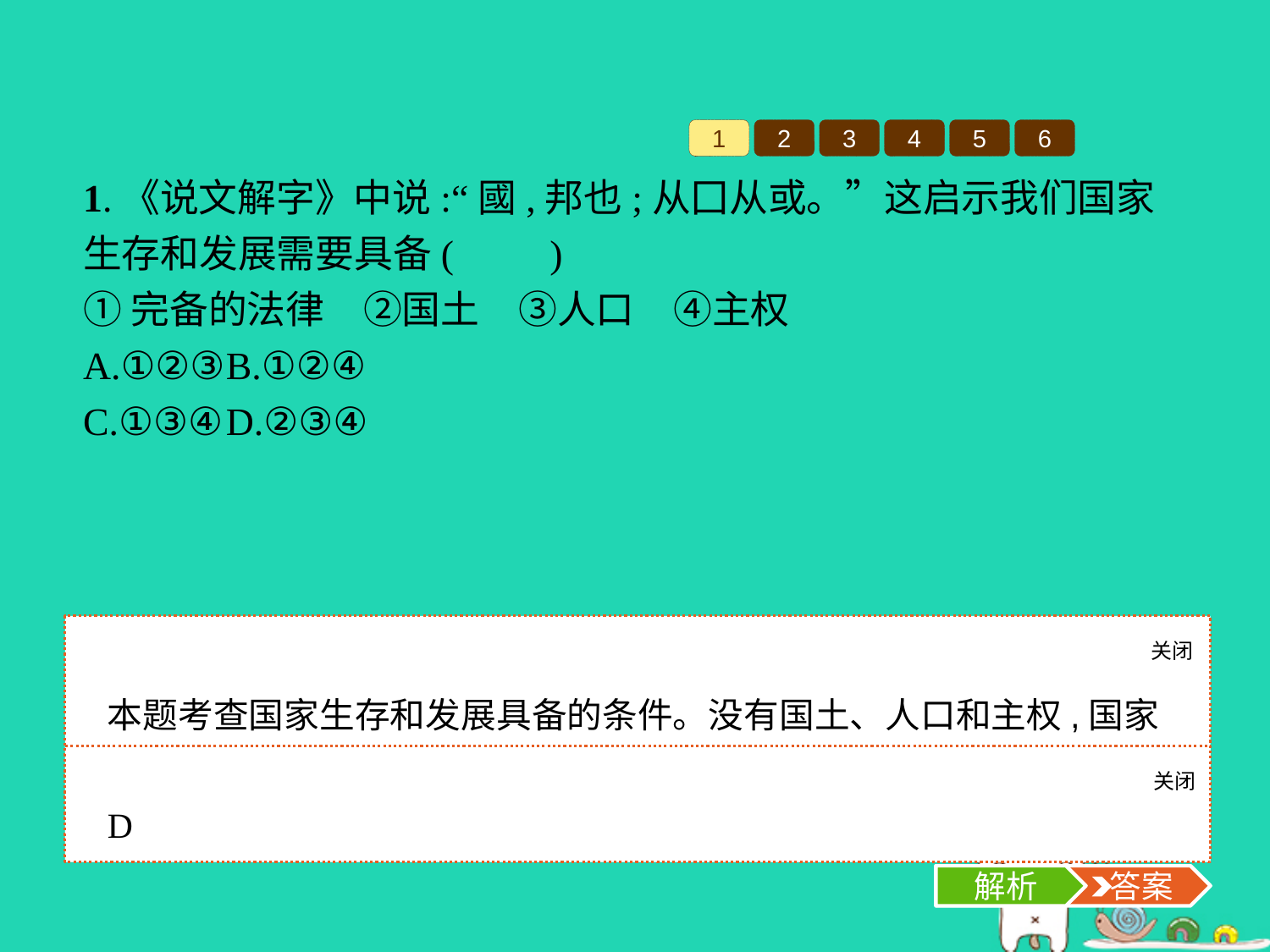

1
2
3
4
5
6
1.《说文解字》中说:“國,邦也;从囗从或。”这启示我们国家生存和发展需要具备(　　)
①完备的法律　②国土　③人口　④主权
A.①②③	B.①②④
C.①③④	D.②③④

关闭
解析

本题考查国家生存和发展具备的条件。没有国土、人口和主权,国家就不能生存,②③④符合题意,当选;①不符合题意,应排除,故选D项。

关闭
解析
  答案

D
解析
  答案